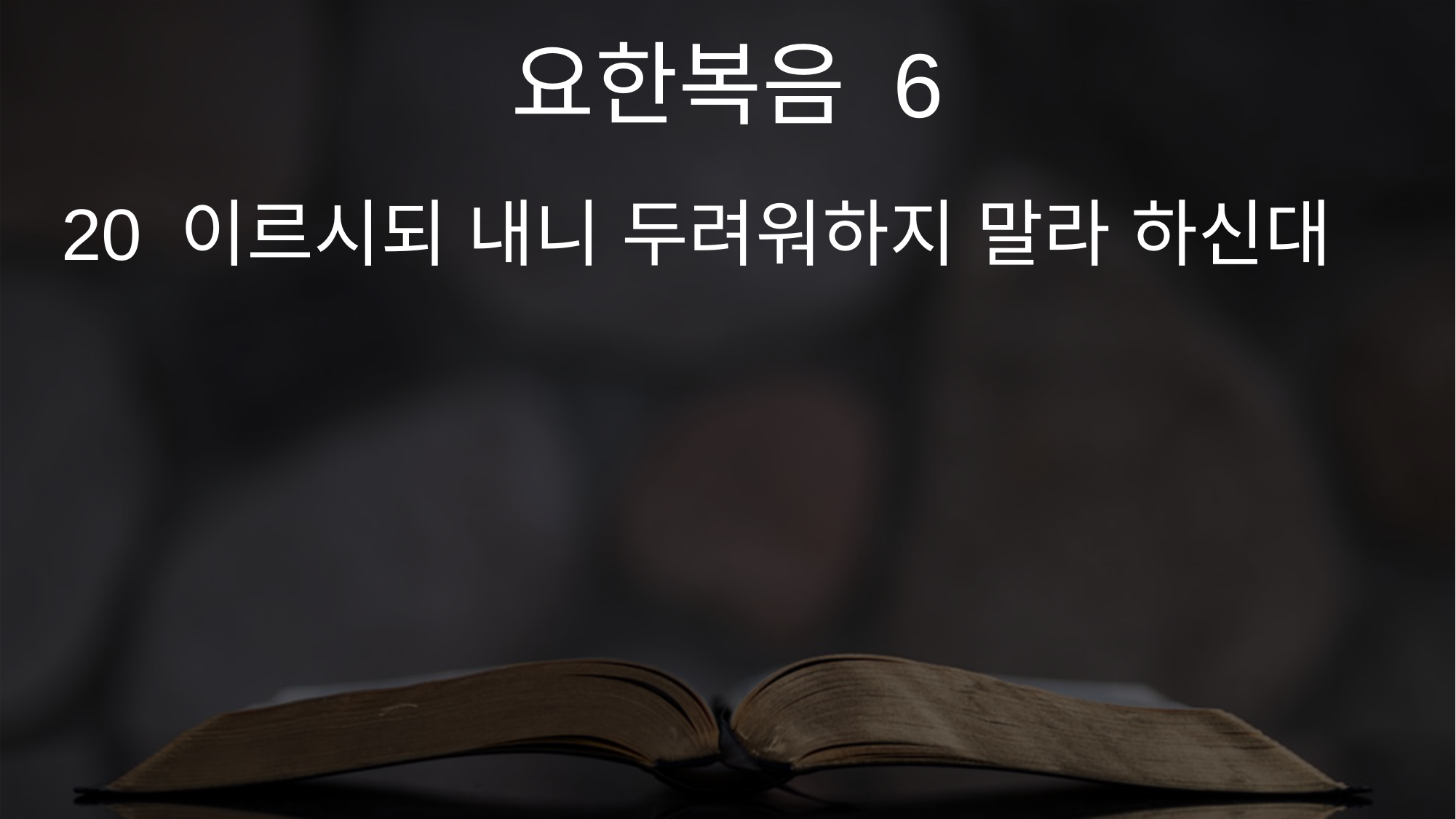

요한복음 6
20 이르시되 내니 두려워하지 말라 하신대